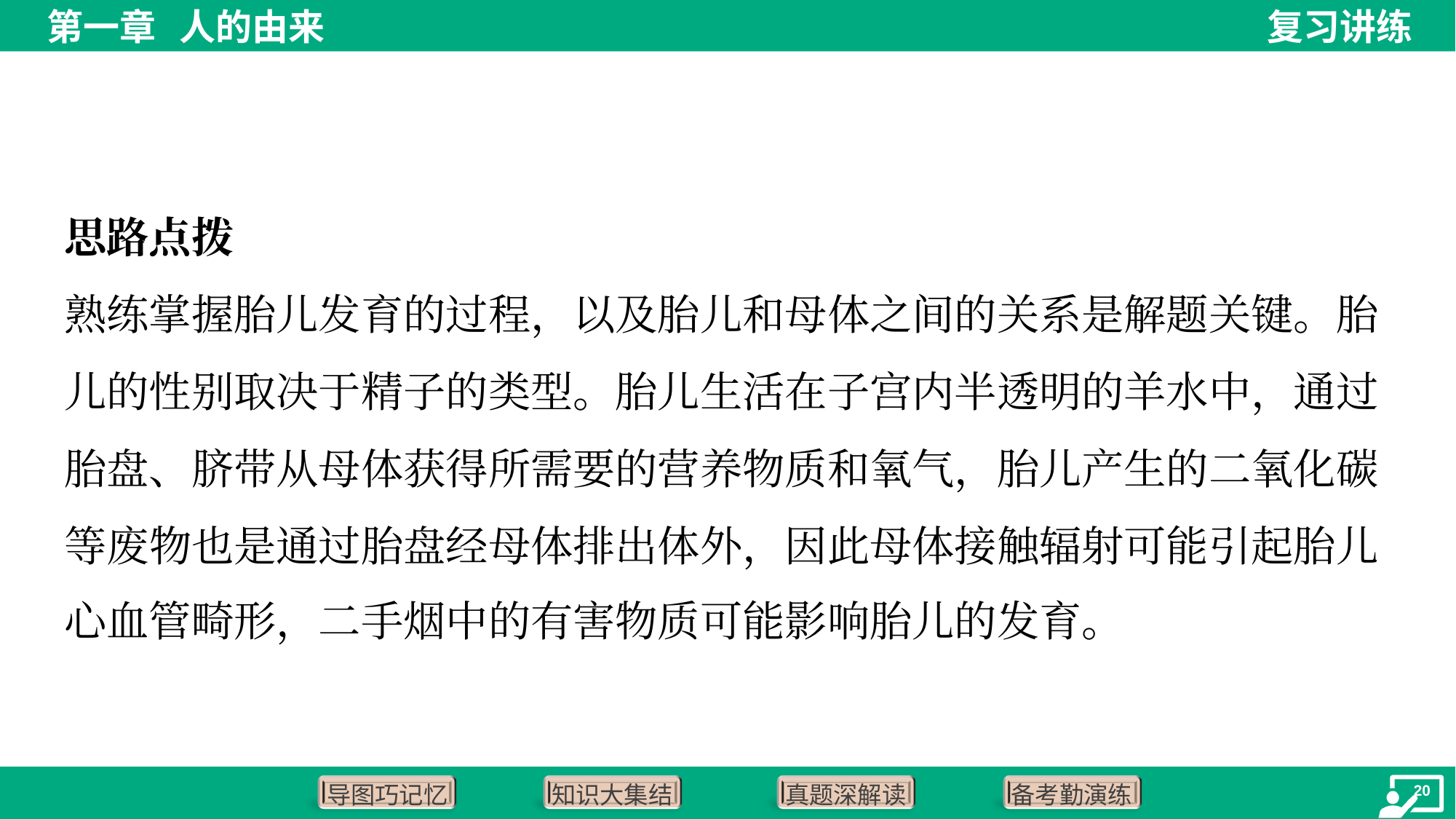

思路点拨
熟练掌握胎儿发育的过程，以及胎儿和母体之间的关系是解题关键。胎
儿的性别取决于精子的类型。胎儿生活在子宫内半透明的羊水中，通过
胎盘、脐带从母体获得所需要的营养物质和氧气，胎儿产生的二氧化碳
等废物也是通过胎盘经母体排出体外，因此母体接触辐射可能引起胎儿
心血管畸形，二手烟中的有害物质可能影响胎儿的发育。